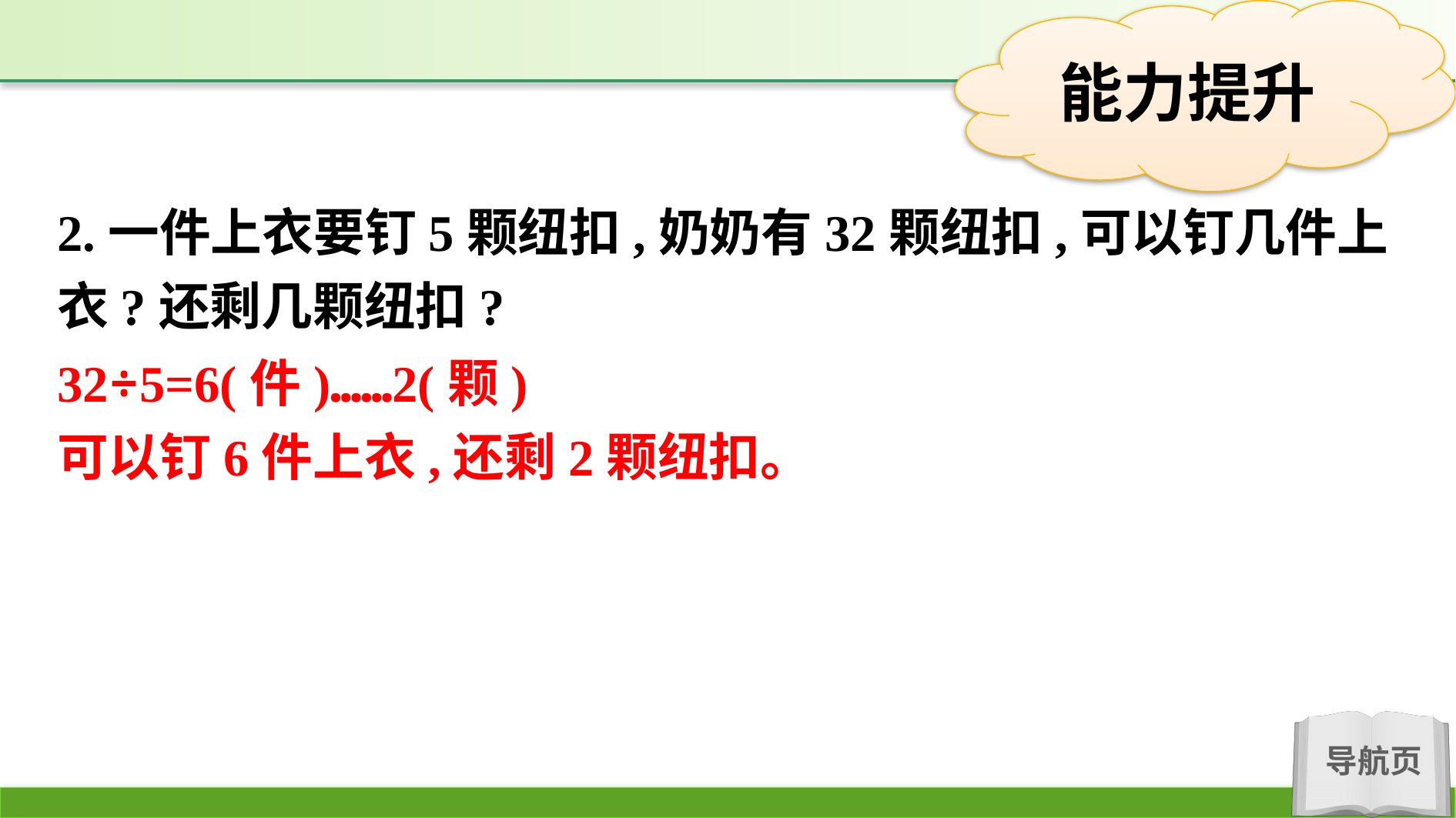

2.一件上衣要钉5颗纽扣,奶奶有32颗纽扣,可以钉几件上衣?还剩几颗纽扣?
32÷5=6(件)……2(颗)
可以钉6件上衣,还剩2颗纽扣。